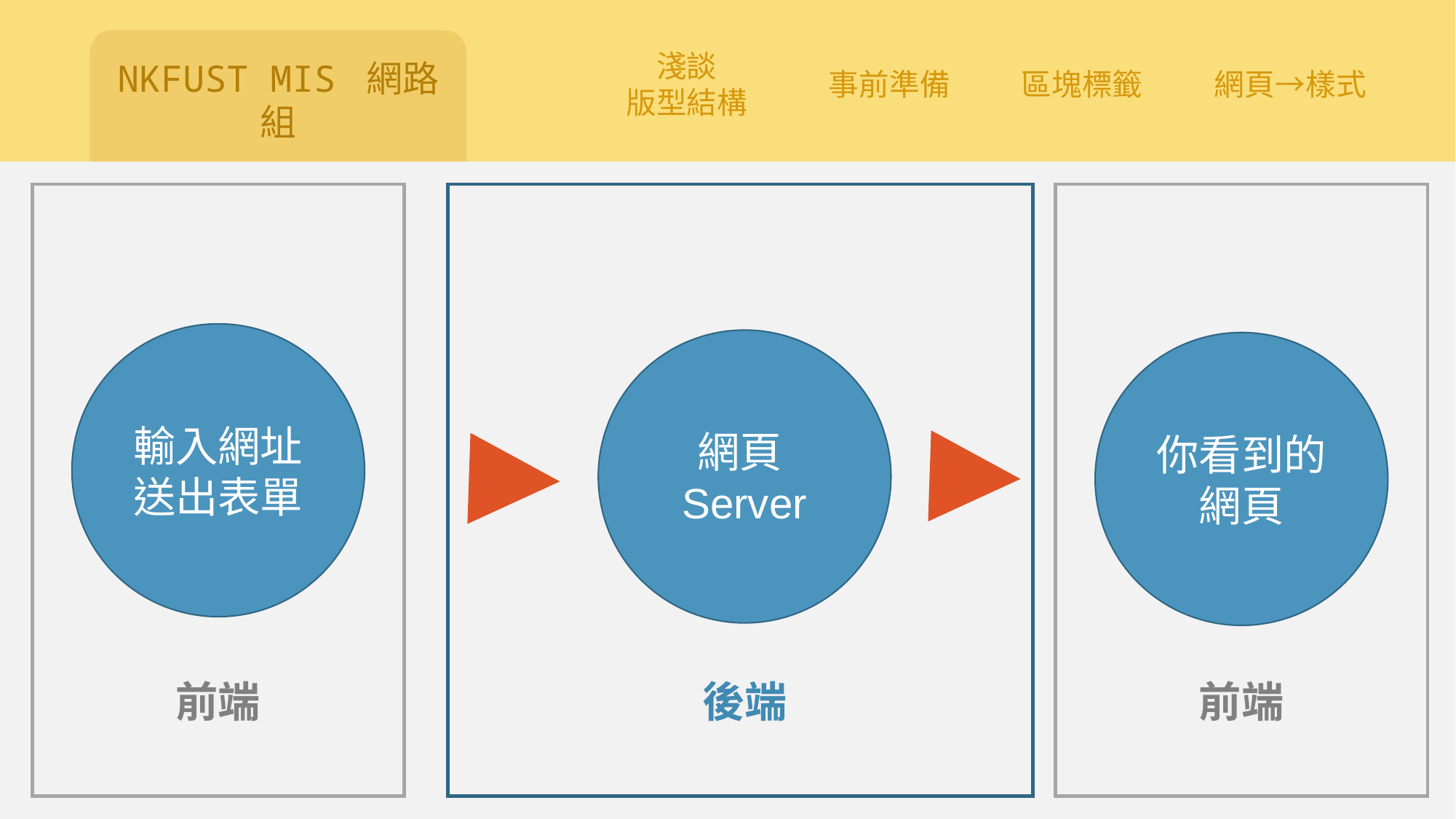

輸入網址
送出表單
網頁Server
你看到的網頁
前端
後端
前端